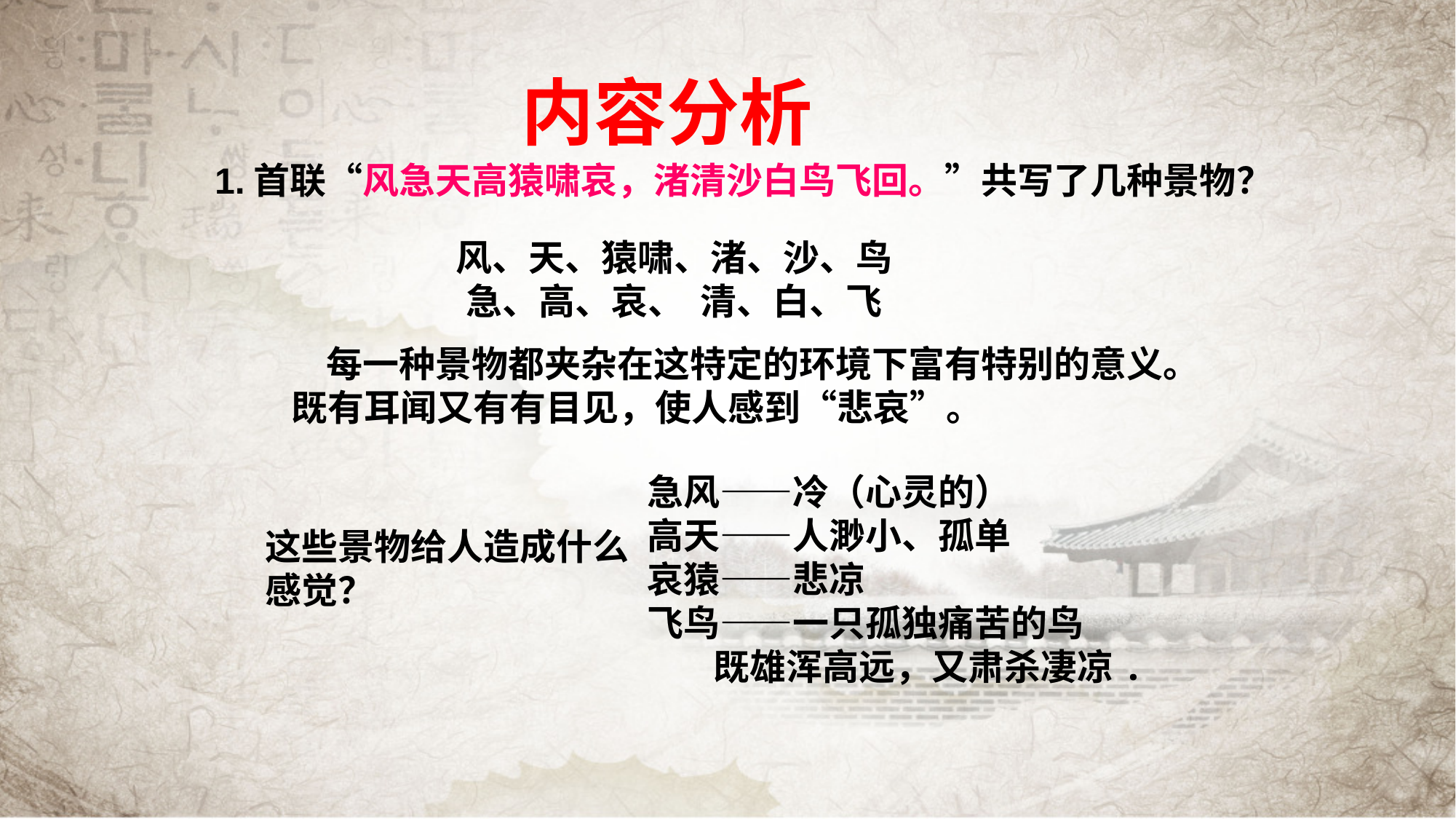

# 内容分析
1.首联“风急天高猿啸哀，渚清沙白鸟飞回。”共写了几种景物？
风、天、猿啸、渚、沙、鸟
急、高、哀、  清、白、飞
    每一种景物都夹杂在这特定的环境下富有特别的意义。既有耳闻又有有目见，使人感到“悲哀”。
急风——冷（心灵的）
高天——人渺小、孤单
哀猿——悲凉
飞鸟——一只孤独痛苦的鸟
       既雄浑高远，又肃杀凄凉.
这些景物给人造成什么感觉？